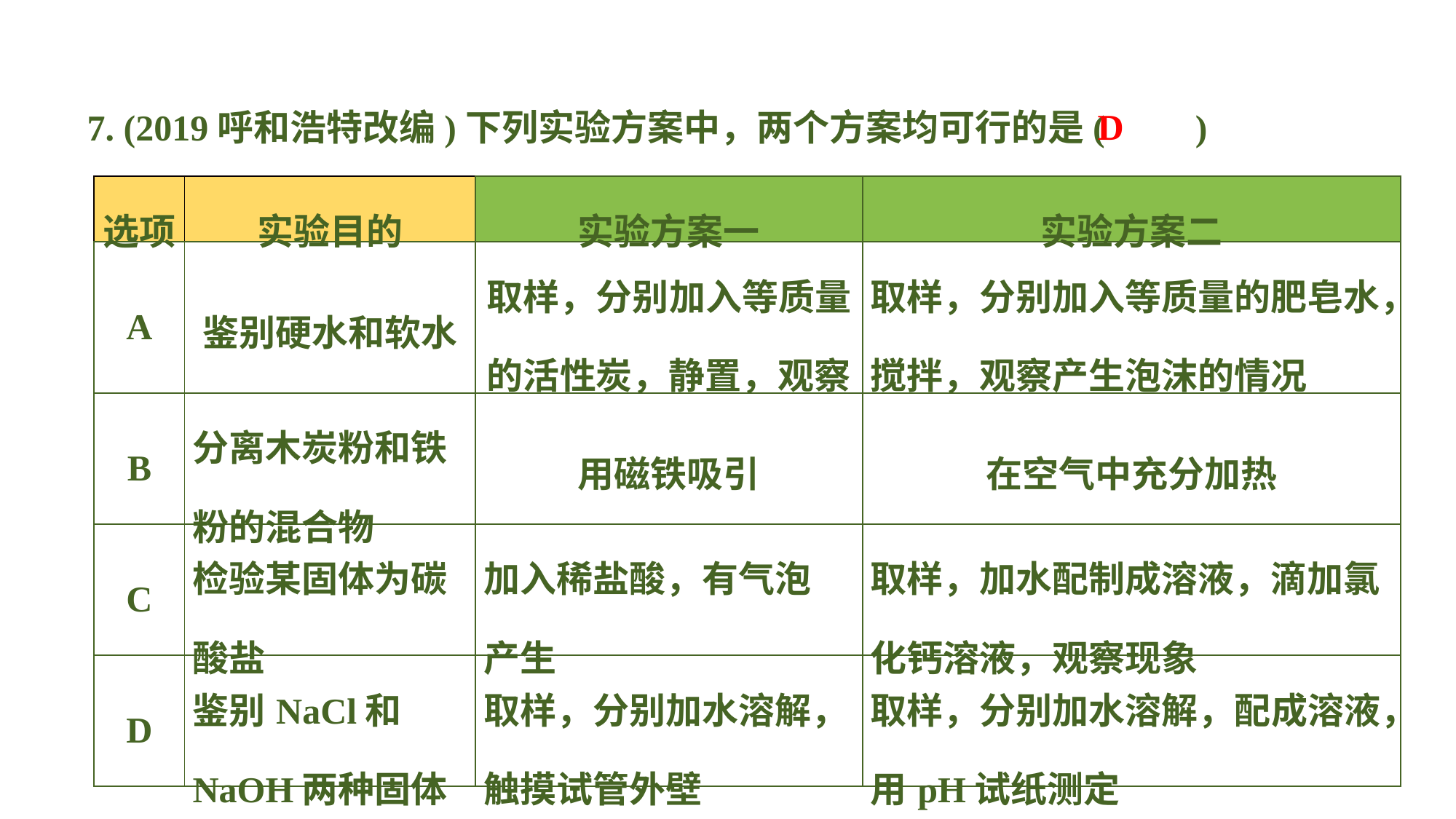

7. (2019呼和浩特改编)下列实验方案中，两个方案均可行的是(　　)
D
| 选项 | 实验目的 | 实验方案一 | 实验方案二 |
| --- | --- | --- | --- |
| A | 鉴别硬水和软水 | 取样，分别加入等质量的活性炭，静置，观察 | 取样，分别加入等质量的肥皂水，搅拌，观察产生泡沫的情况 |
| B | 分离木炭粉和铁粉的混合物 | 用磁铁吸引 | 在空气中充分加热 |
| C | 检验某固体为碳酸盐 | 加入稀盐酸，有气泡 产生 | 取样，加水配制成溶液，滴加氯化钙溶液，观察现象 |
| D | 鉴别NaCl和NaOH两种固体 | 取样，分别加水溶解，触摸试管外壁 | 取样，分别加水溶解，配成溶液，用pH试纸测定 |